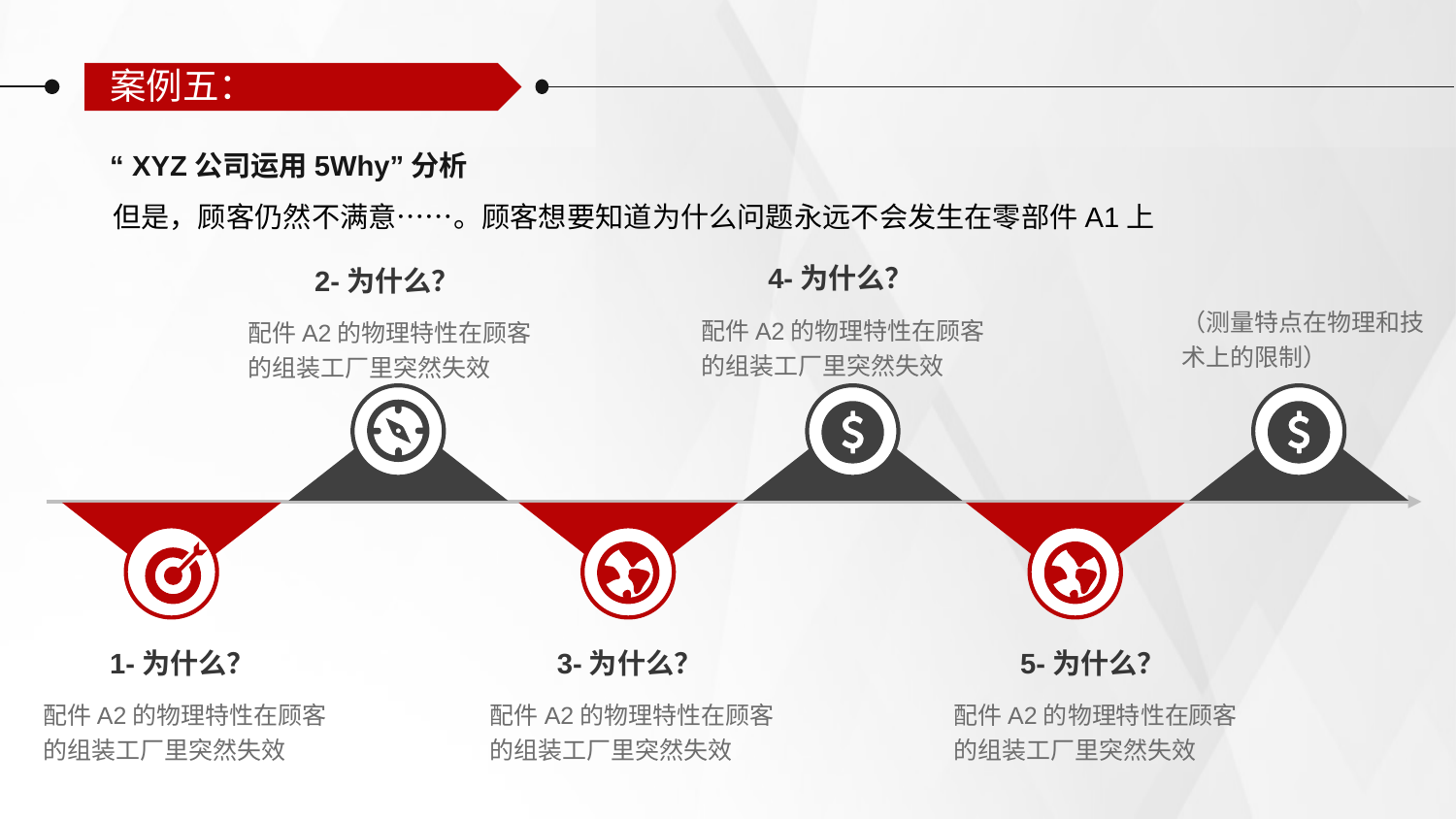

案例五：

“ XYZ公司运用5Why”分析
但是，顾客仍然不满意……。顾客想要知道为什么问题永远不会发生在零部件A1上

（测量特点在物理和技术上的限制）
4-为什么？
配件A2的物理特性在顾客的组装工厂里突然失效
2-为什么？
配件A2的物理特性在顾客的组装工厂里突然失效

1-为什么？
配件A2的物理特性在顾客的组装工厂里突然失效
3-为什么？
配件A2的物理特性在顾客的组装工厂里突然失效
5-为什么？
配件A2的物理特性在顾客的组装工厂里突然失效